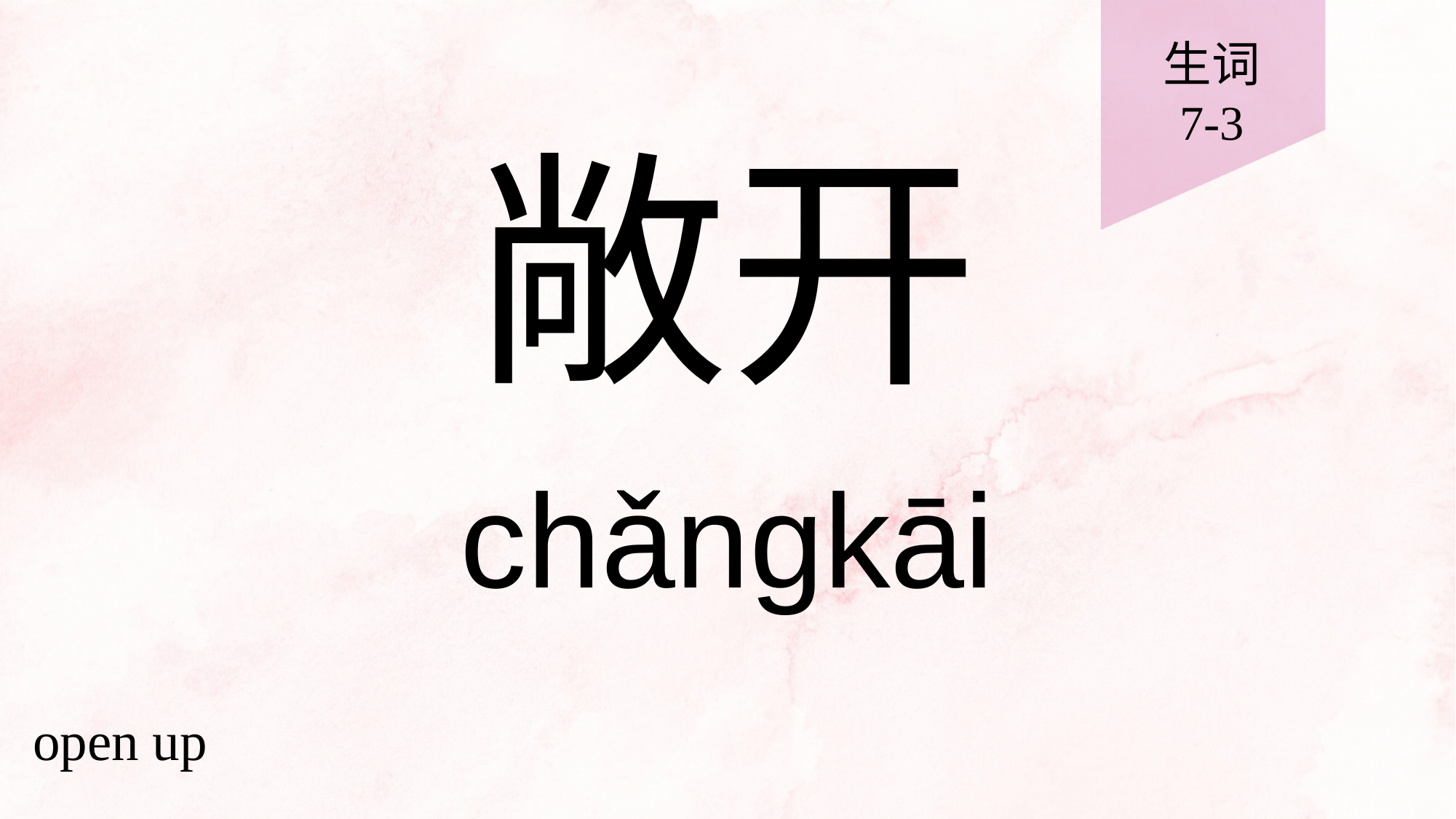

生词
7-3
# 敞开
chǎngkāi
open up